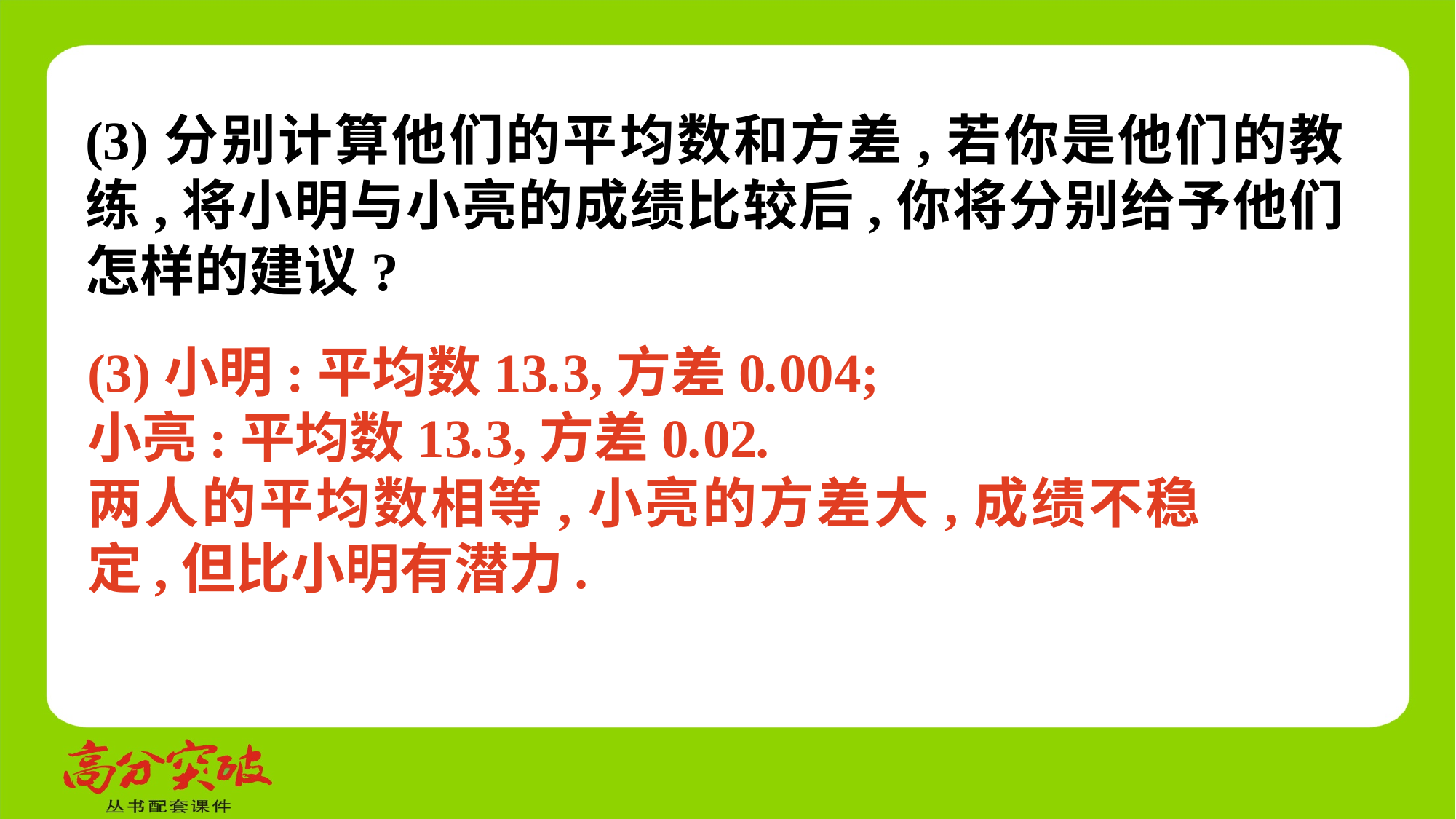

(3)分别计算他们的平均数和方差,若你是他们的教练,将小明与小亮的成绩比较后,你将分别给予他们怎样的建议?
(3)小明:平均数13.3,方差0.004;
小亮:平均数13.3,方差0.02.
两人的平均数相等,小亮的方差大,成绩不稳定,但比小明有潜力.